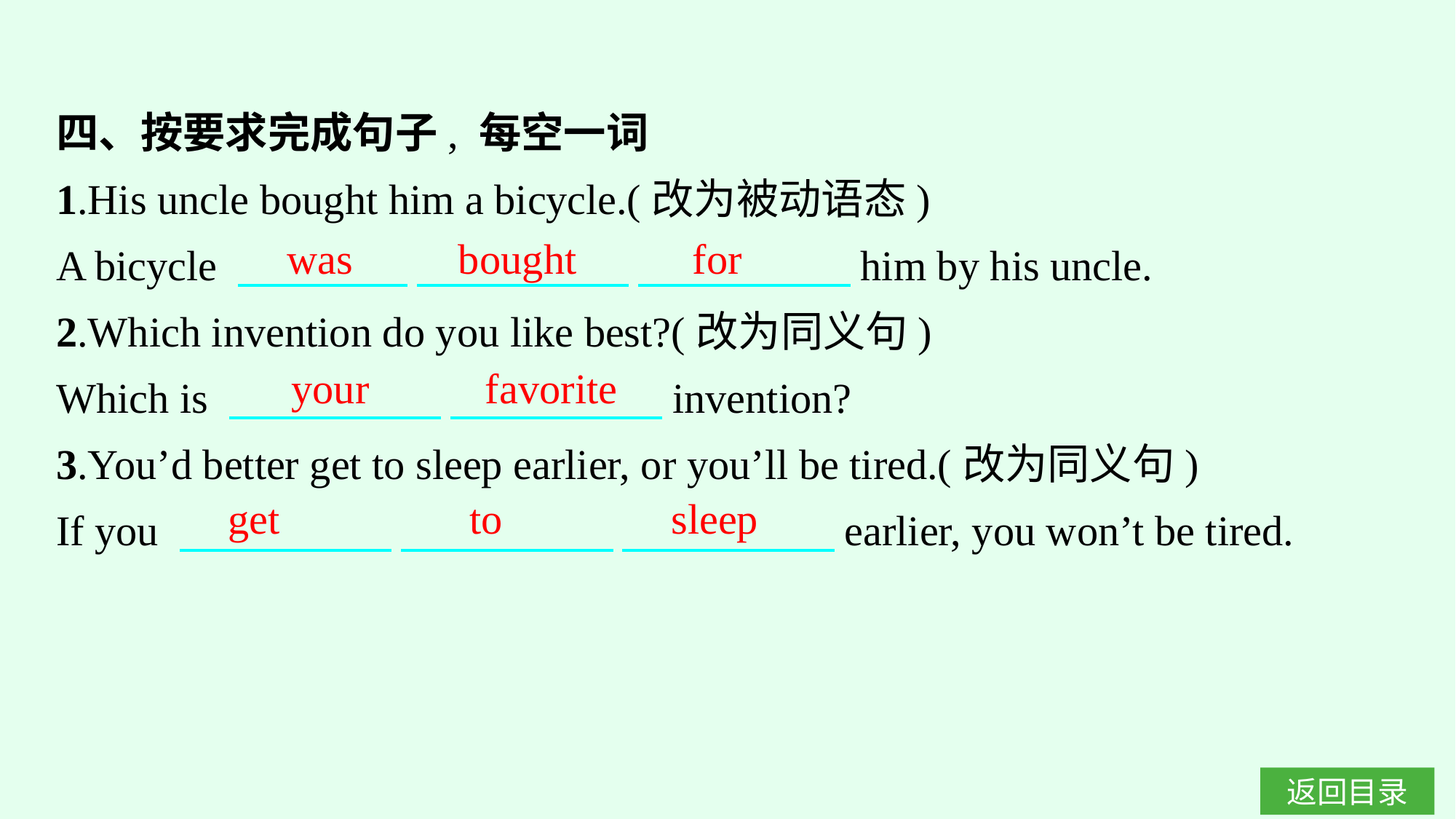

四、按要求完成句子, 每空一词
1.His uncle bought him a bicycle.(改为被动语态)
A bicycle 　　　　 　　　　　 　　　　　him by his uncle.
2.Which invention do you like best?(改为同义句)
Which is 　　　　　 　　　　　invention?
3.You’d better get to sleep earlier, or you’ll be tired.(改为同义句)
If you 　　　　　 　　　　　 　　　　　earlier, you won’t be tired.
was          bought           for
your           favorite
get                  to                sleep